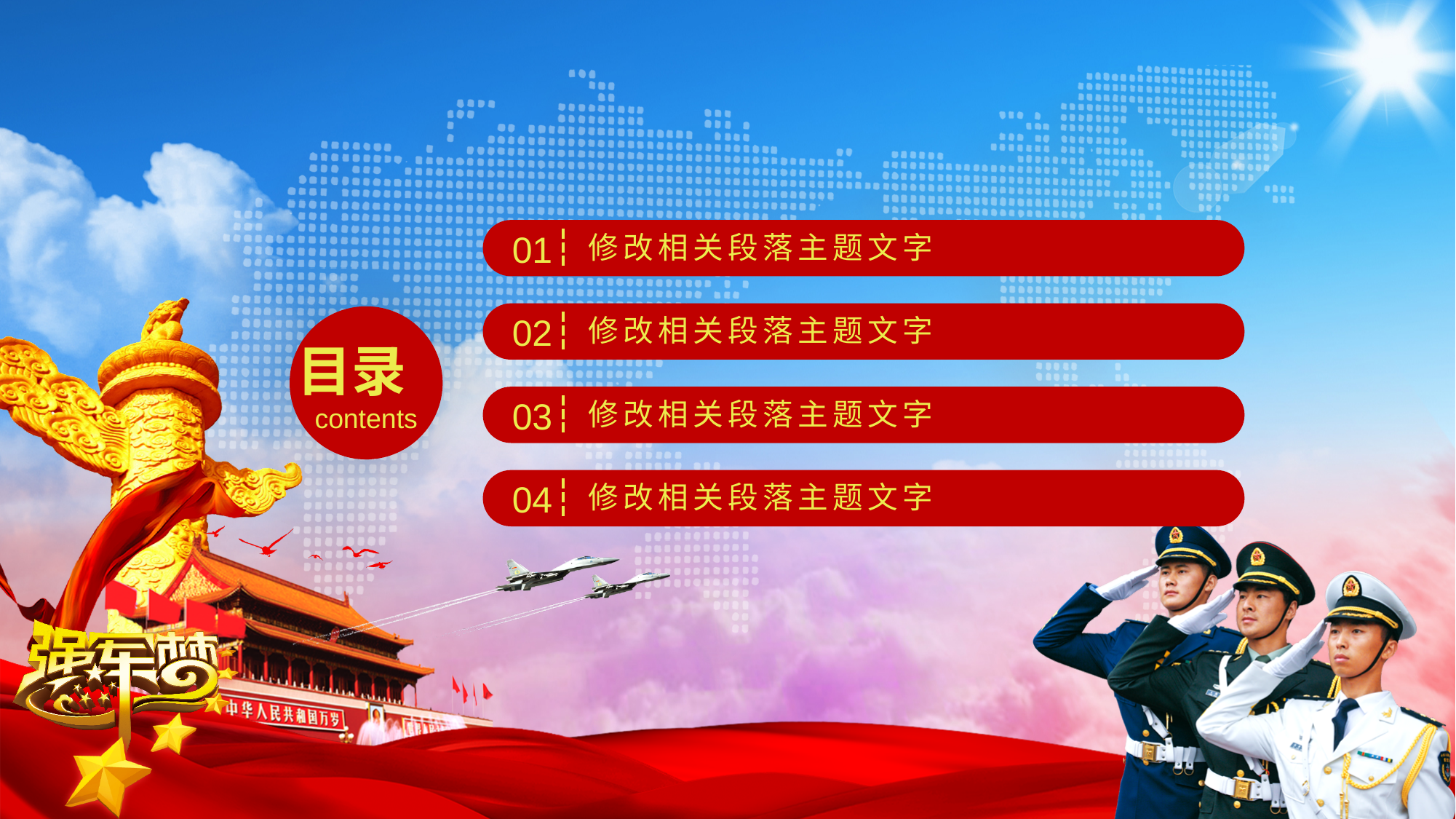

01
修改相关段落主题文字

02
修改相关段落主题文字

目录
contents

03
修改相关段落主题文字

04
修改相关段落主题文字